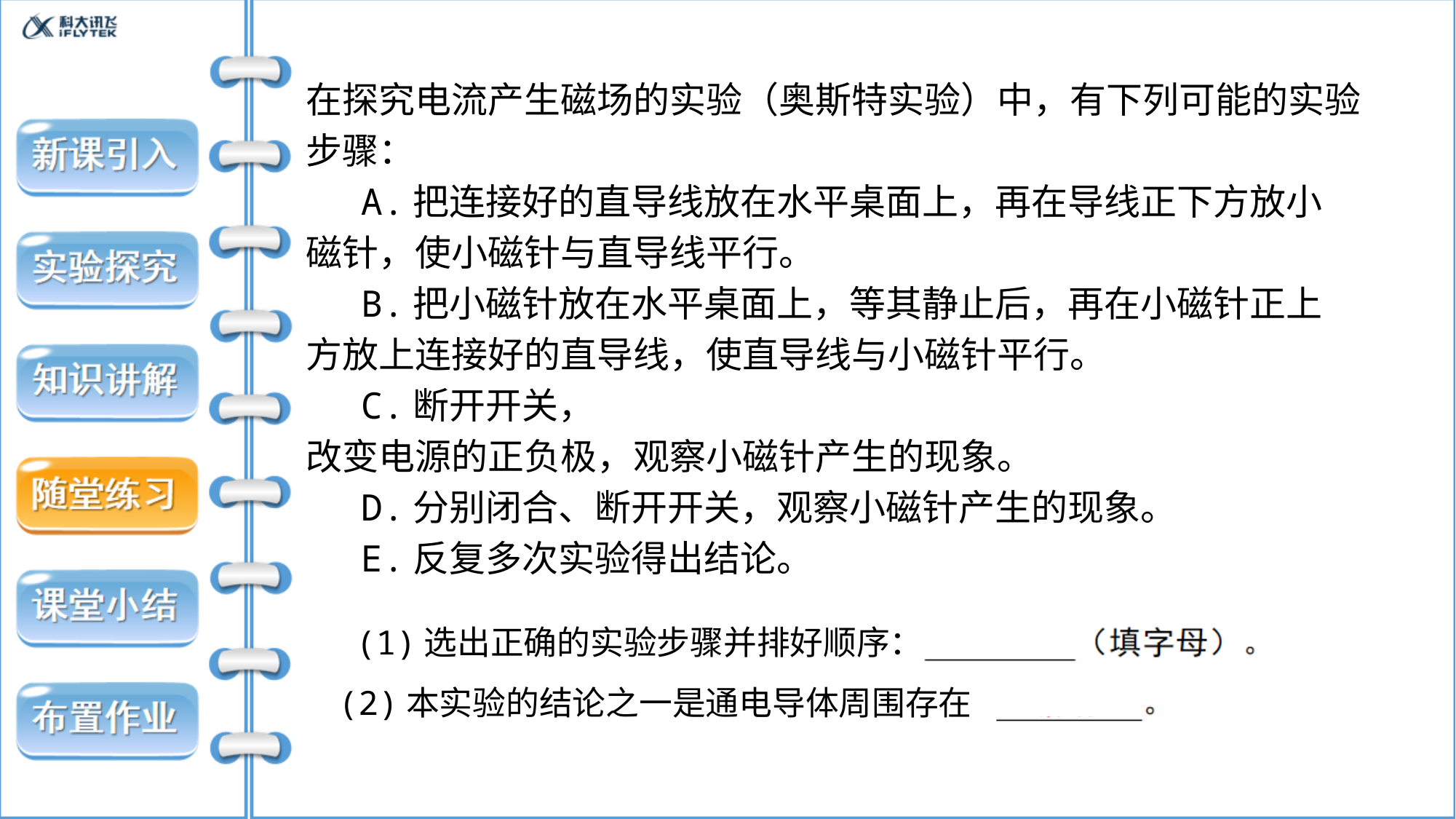

在探究电流产生磁场的实验（奥斯特实验）中，有下列可能的实验
步骤：
A.把连接好的直导线放在水平桌面上，再在导线正下方放小
磁针，使小磁针与直导线平行。
B.把小磁针放在水平桌面上，等其静止后，再在小磁针正上
方放上连接好的直导线，使直导线与小磁针平行。
C.断开开关，
改变电源的正负极，观察小磁针产生的现象。
D.分别闭合、断开开关，观察小磁针产生的现象。
E.反复多次实验得出结论。

(1)选出正确的实验步骤并排好顺序：

(2)本实验的结论之一是通电导体周围存在